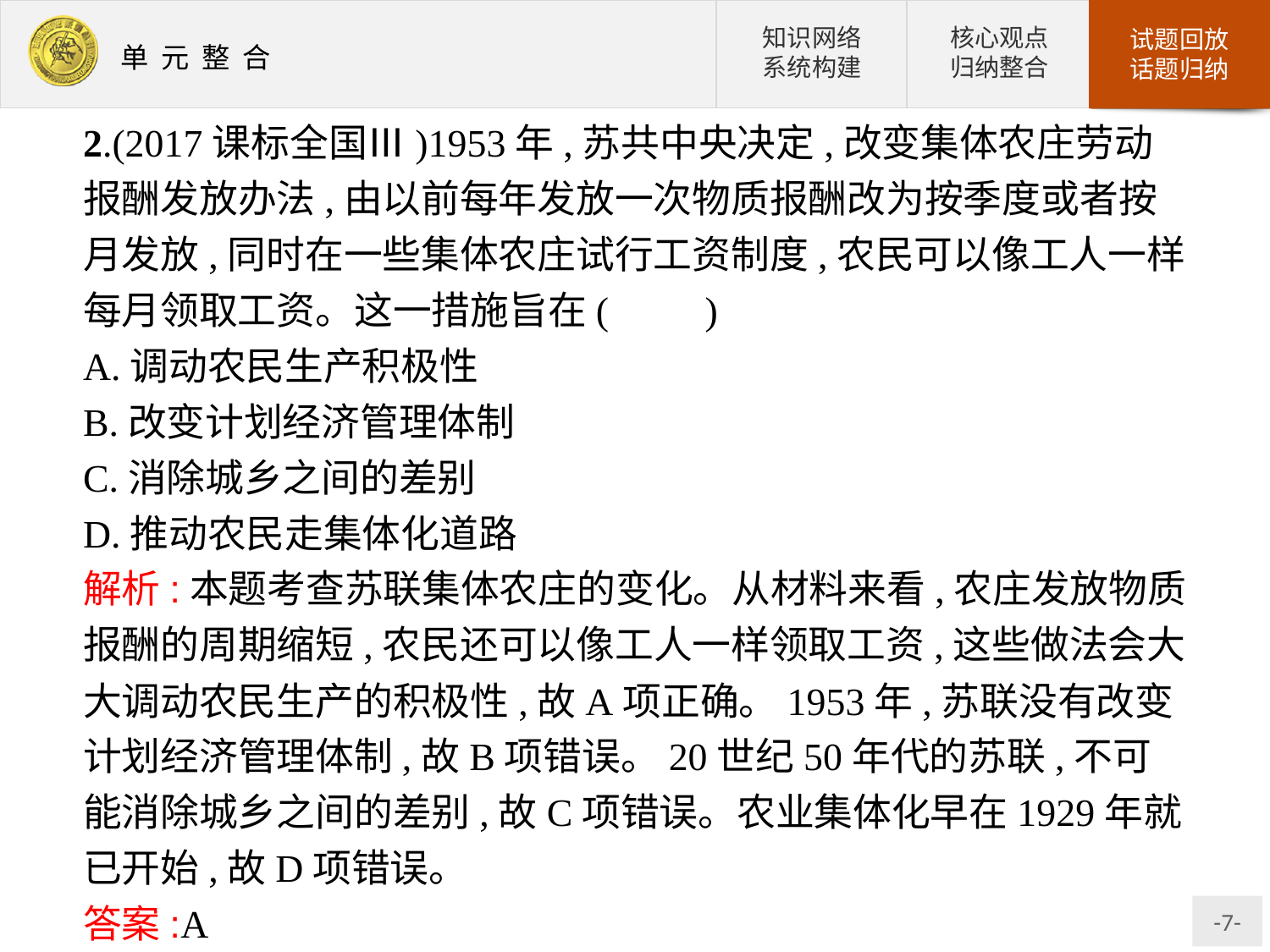

2.(2017课标全国Ⅲ)1953年,苏共中央决定,改变集体农庄劳动报酬发放办法,由以前每年发放一次物质报酬改为按季度或者按月发放,同时在一些集体农庄试行工资制度,农民可以像工人一样每月领取工资。这一措施旨在(　　)
A.调动农民生产积极性
B.改变计划经济管理体制
C.消除城乡之间的差别
D.推动农民走集体化道路
解析:本题考查苏联集体农庄的变化。从材料来看,农庄发放物质报酬的周期缩短,农民还可以像工人一样领取工资,这些做法会大大调动农民生产的积极性,故A项正确。1953年,苏联没有改变计划经济管理体制,故B项错误。20世纪50年代的苏联,不可能消除城乡之间的差别,故C项错误。农业集体化早在1929年就已开始,故D项错误。
答案:A